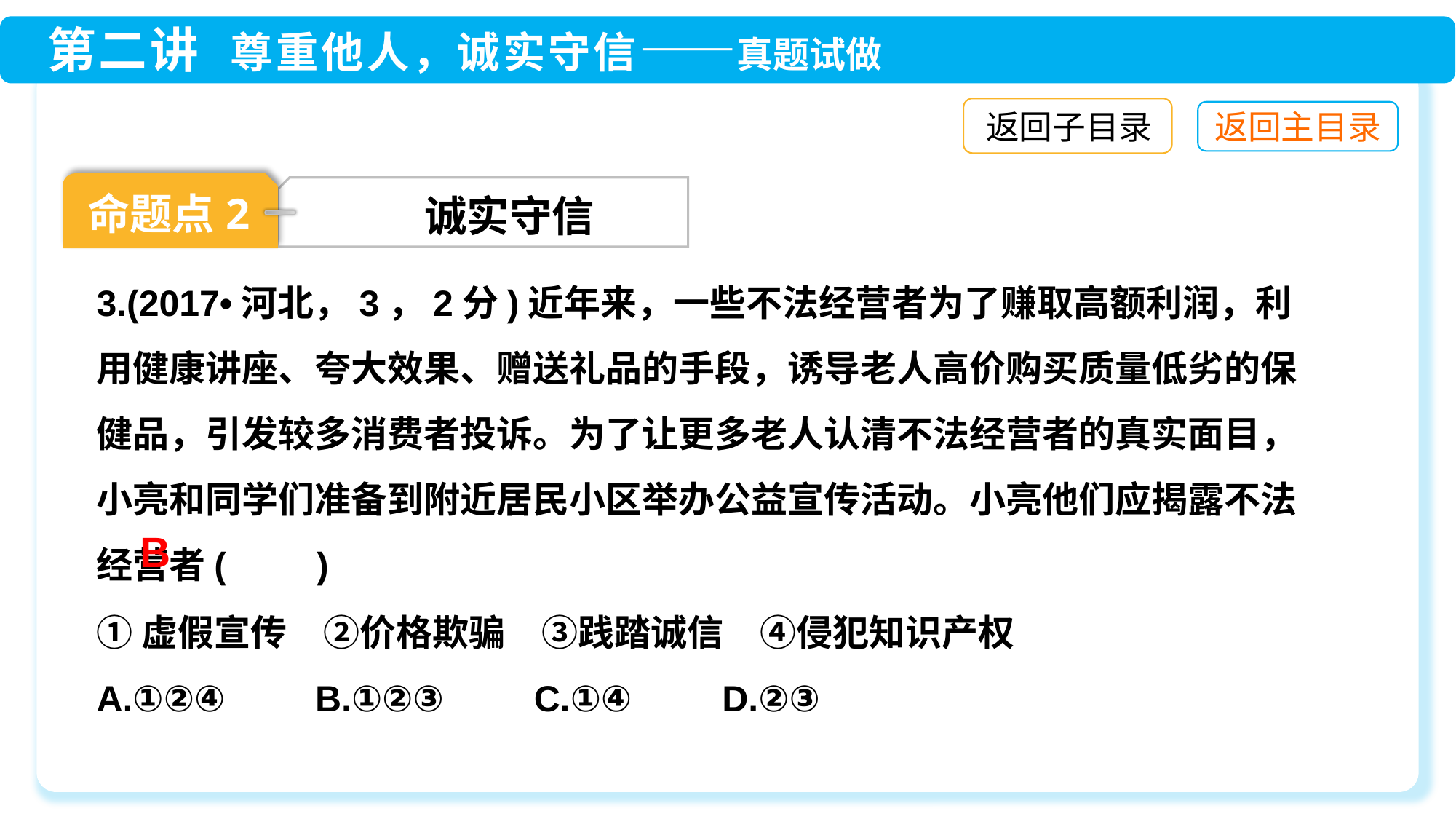

返回子目录

命题点2
诚实守信

3.(2017•河北，3，2分)近年来，一些不法经营者为了赚取高额利润，利用健康讲座、夸大效果、赠送礼品的手段，诱导老人高价购买质量低劣的保健品，引发较多消费者投诉。为了让更多老人认清不法经营者的真实面目，小亮和同学们准备到附近居民小区举办公益宣传活动。小亮他们应揭露不法经营者(　　)
B
①虚假宣传　②价格欺骗　③践踏诚信　④侵犯知识产权
A.①②④　　B.①②③　　C.①④　　D.②③